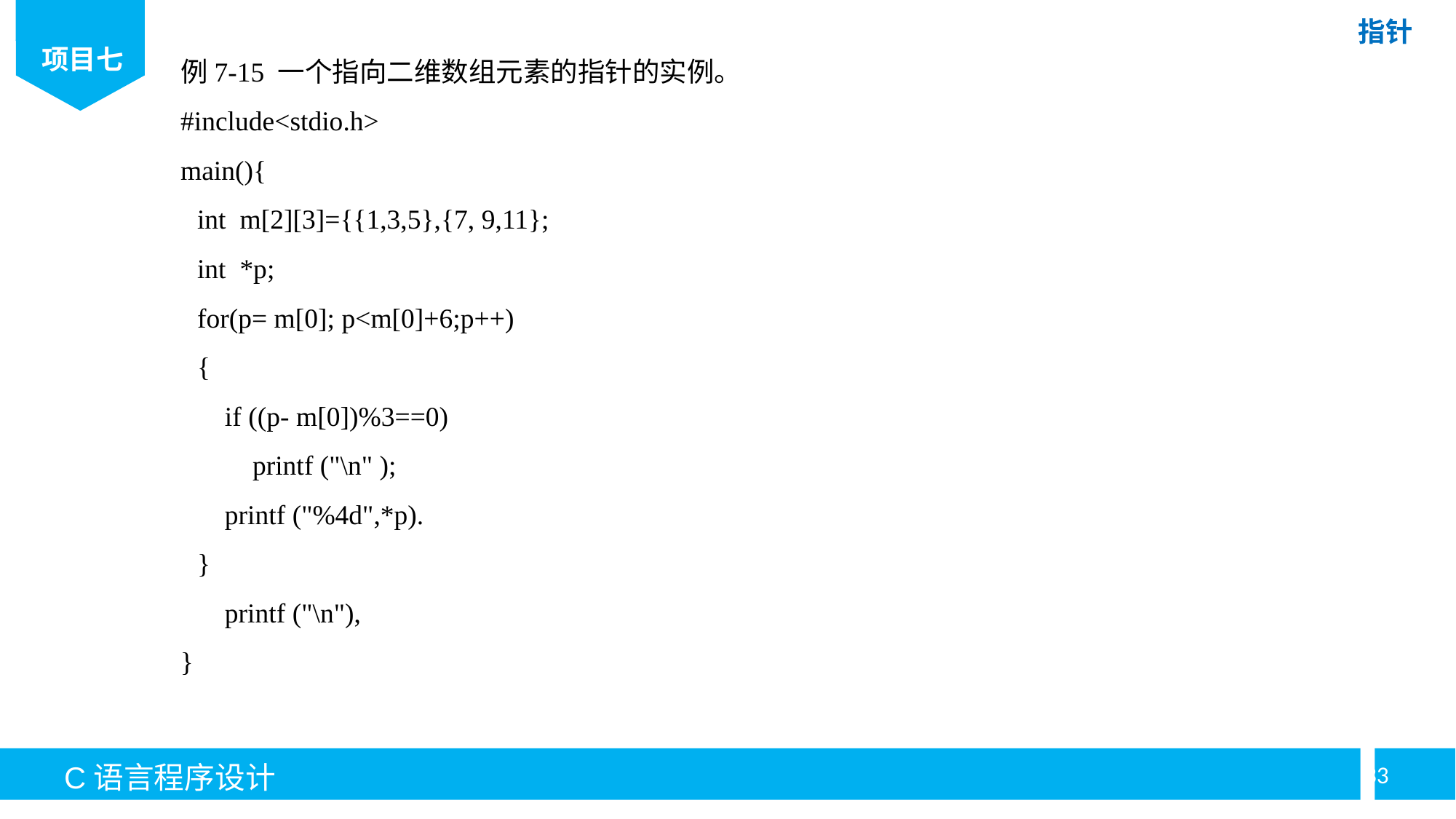

例7-15 一个指向二维数组元素的指针的实例。
#include<stdio.h>
main(){
int  m[2][3]={{1,3,5},{7, 9,11};
int  *p;
for(p= m[0]; p<m[0]+6;p++)
{
    if ((p- m[0])%3==0)
        printf ("\n" );
    printf ("%4d",*p).
}
    printf ("\n"),
}